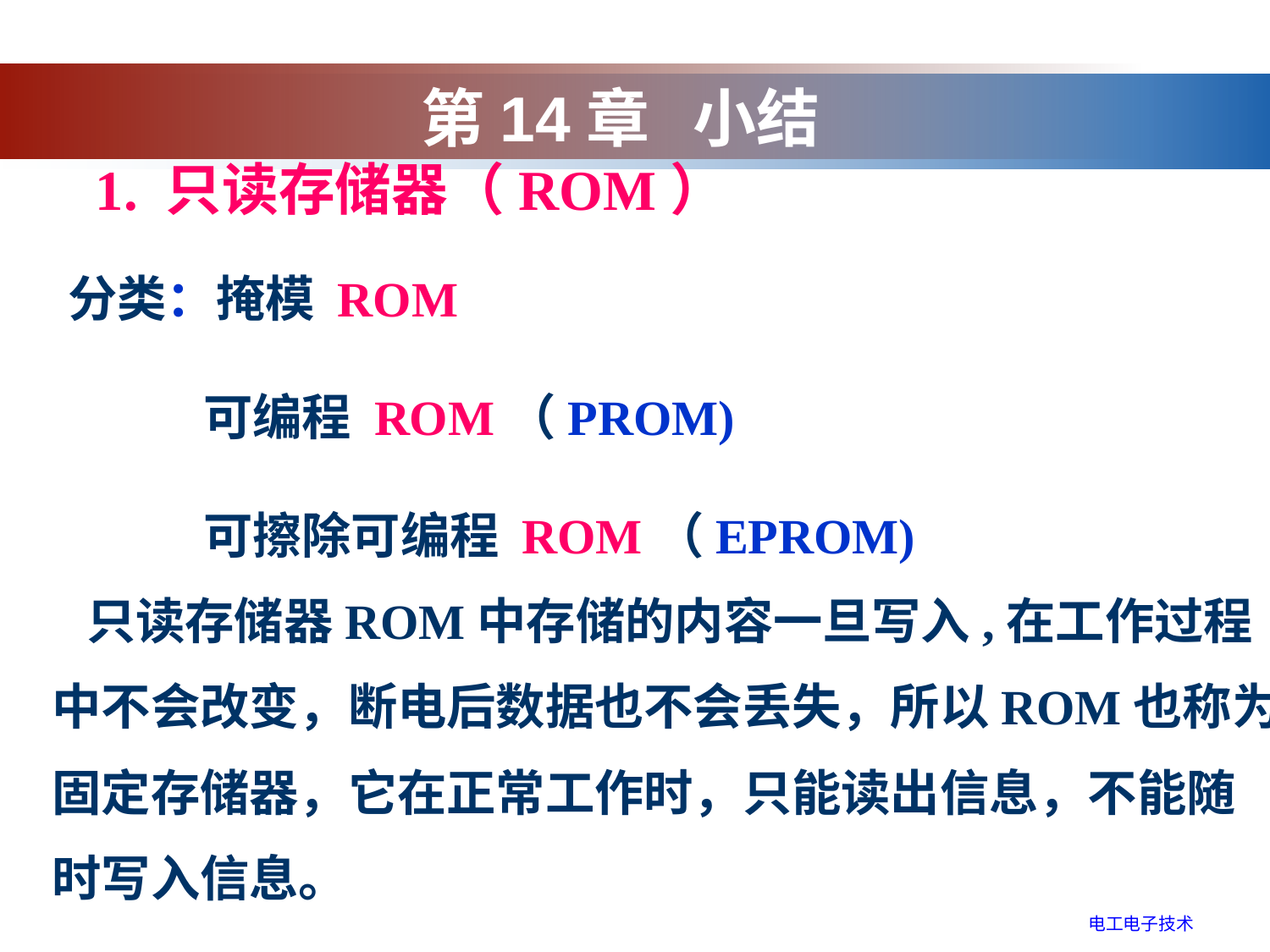

第14章   小结
1. 只读存储器（ROM）
分类：掩模 ROM

           可编程 ROM（PROM)

           可擦除可编程 ROM（EPROM)

  只读存储器ROM中存储的内容一旦写入,在工作过程中不会改变，断电后数据也不会丢失，所以ROM也称为固定存储器，它在正常工作时，只能读出信息，不能随时写入信息。
电工电子技术